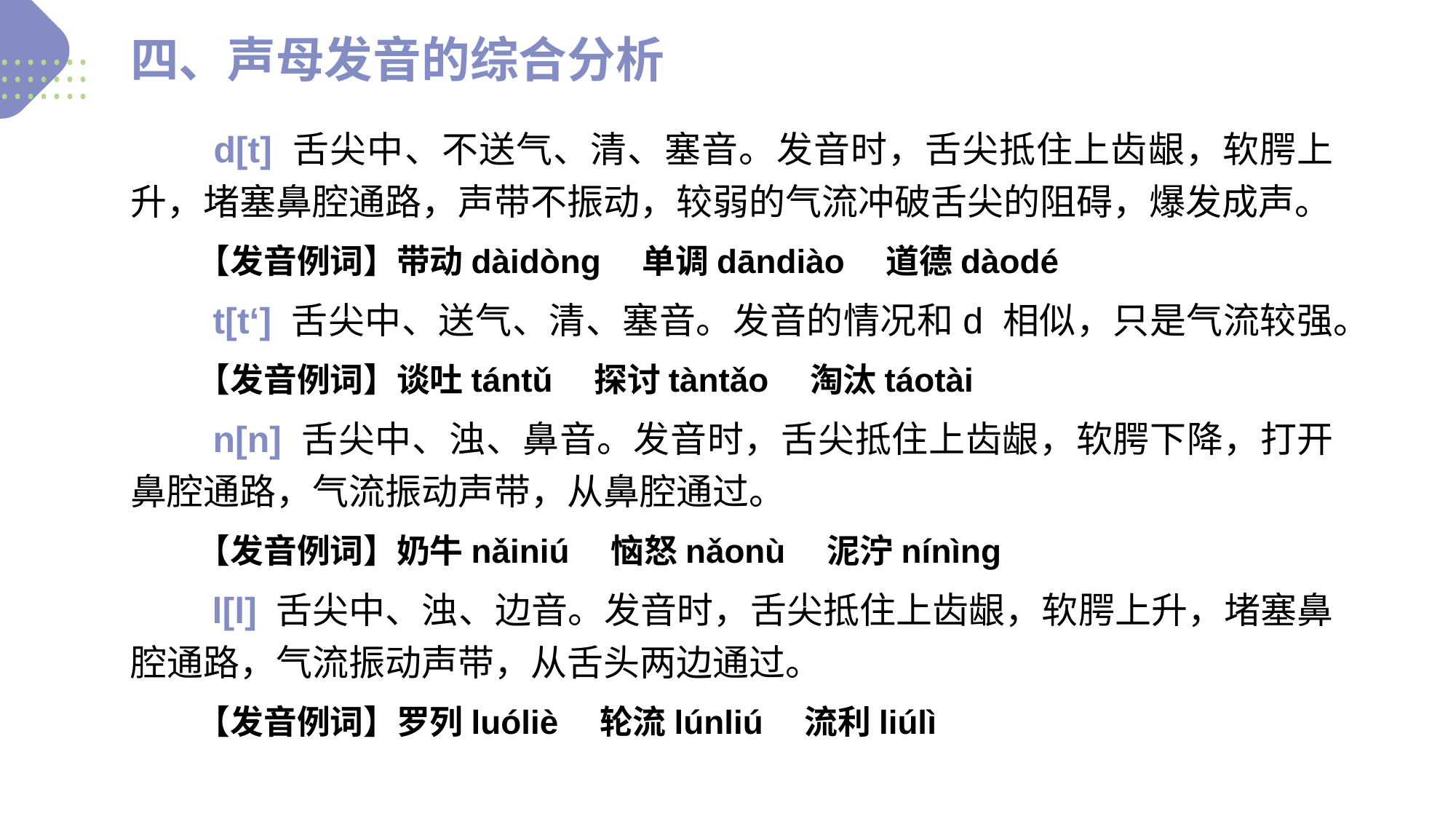

四、声母发音的综合分析

　　d[t] 舌尖中、不送气、清、塞音。发音时，舌尖抵住上齿龈，软腭上升，堵塞鼻腔通路，声带不振动，较弱的气流冲破舌尖的阻碍，爆发成声。
　　【发音例词】带动dàidònɡ　单调dāndiào　道德dàodé
　　t[t‘] 舌尖中、送气、清、塞音。发音的情况和d 相似，只是气流较强。
　　【发音例词】谈吐tántǔ　探讨tàntǎo　淘汰táotài
　　n[n] 舌尖中、浊、鼻音。发音时，舌尖抵住上齿龈，软腭下降，打开鼻腔通路，气流振动声带，从鼻腔通过。
　　【发音例词】奶牛nǎiniú　恼怒nǎonù　泥泞nínìnɡ
　　l[l] 舌尖中、浊、边音。发音时，舌尖抵住上齿龈，软腭上升，堵塞鼻腔通路，气流振动声带，从舌头两边通过。
　　【发音例词】罗列luóliè　轮流lúnliú　流利liúlì